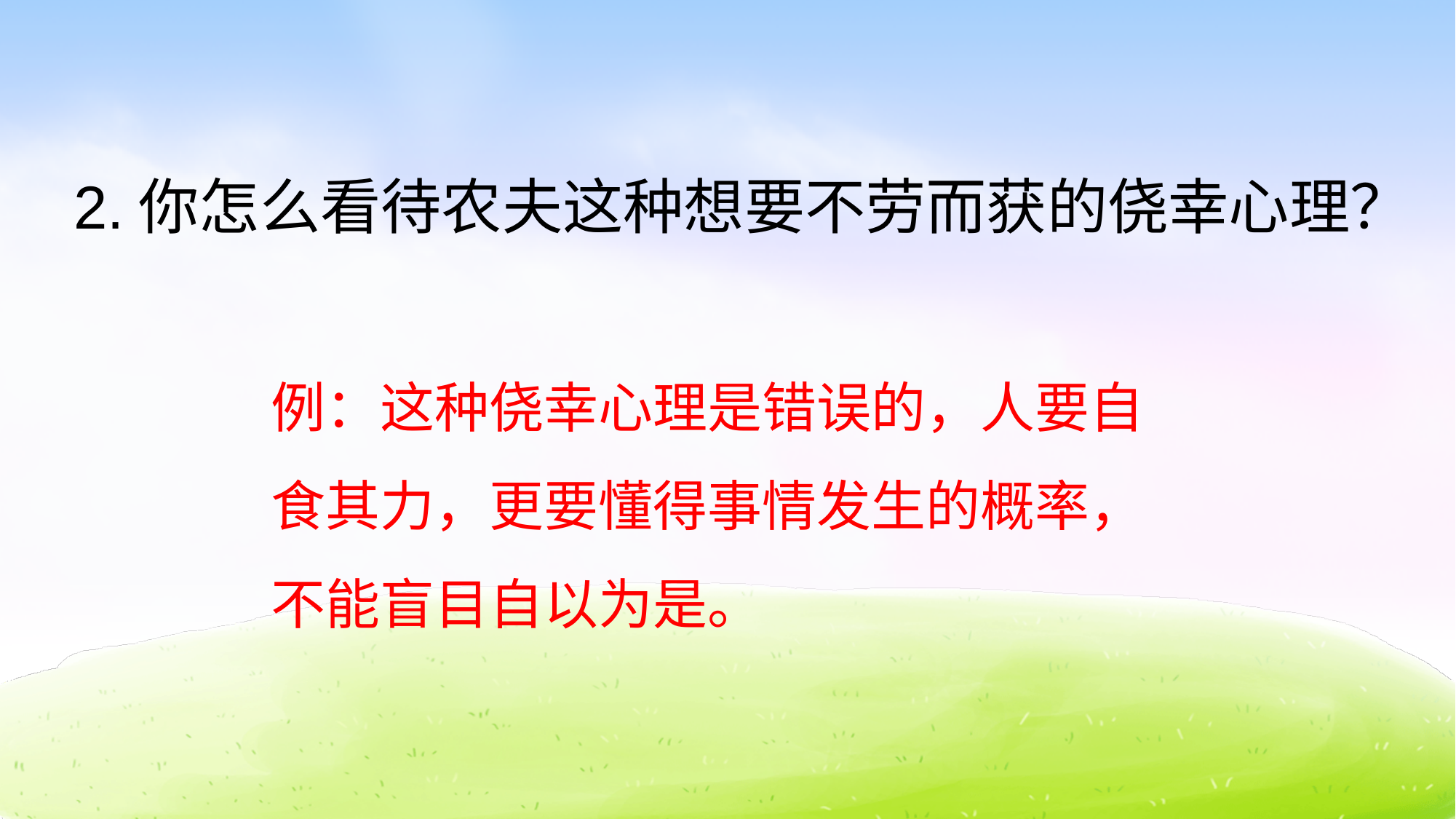

2.你怎么看待农夫这种想要不劳而获的侥幸心理？
例：这种侥幸心理是错误的，人要自食其力，更要懂得事情发生的概率，不能盲目自以为是。